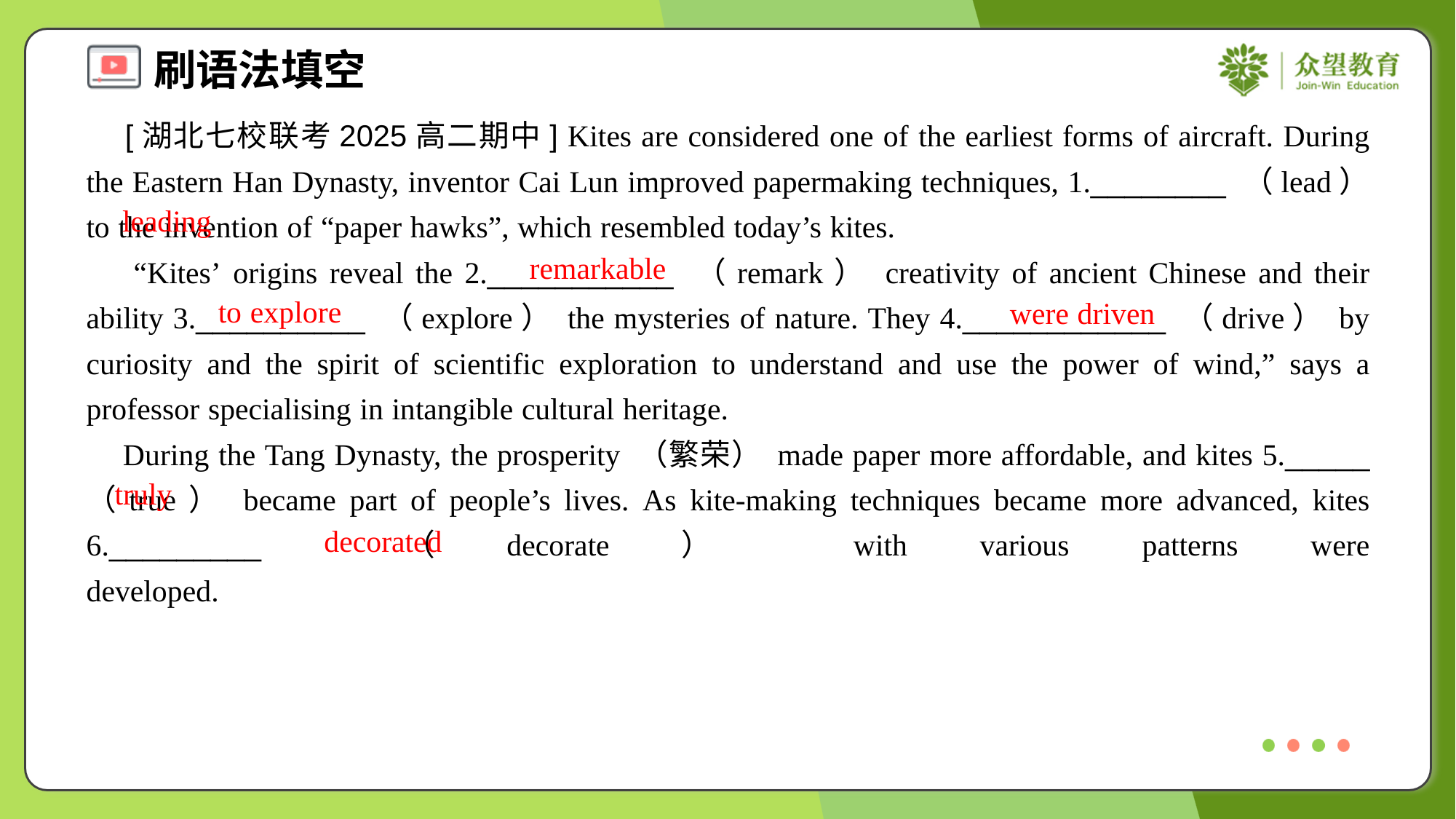

[湖北七校联考2025高二期中] Kites are considered one of the earliest forms of aircraft. During the Eastern Han Dynasty, inventor Cai Lun improved papermaking techniques, 1.________ （lead） to the invention of “paper hawks”, which resembled today’s kites.
    “Kites’ origins reveal the 2.___________ （remark） creativity of ancient Chinese and their ability 3.__________ （explore） the mysteries of nature. They 4.____________ （drive） by curiosity and the spirit of scientific exploration to understand and use the power of wind,” says a professor specialising in intangible cultural heritage.
    During the Tang Dynasty, the prosperity （繁荣） made paper more affordable, and kites 5._____ （true） became part of people’s lives. As kite-making techniques became more advanced, kites 6._________ （decorate） with various patterns were developed.#1.2
leading
remarkable
to explore
were driven
truly
decorated